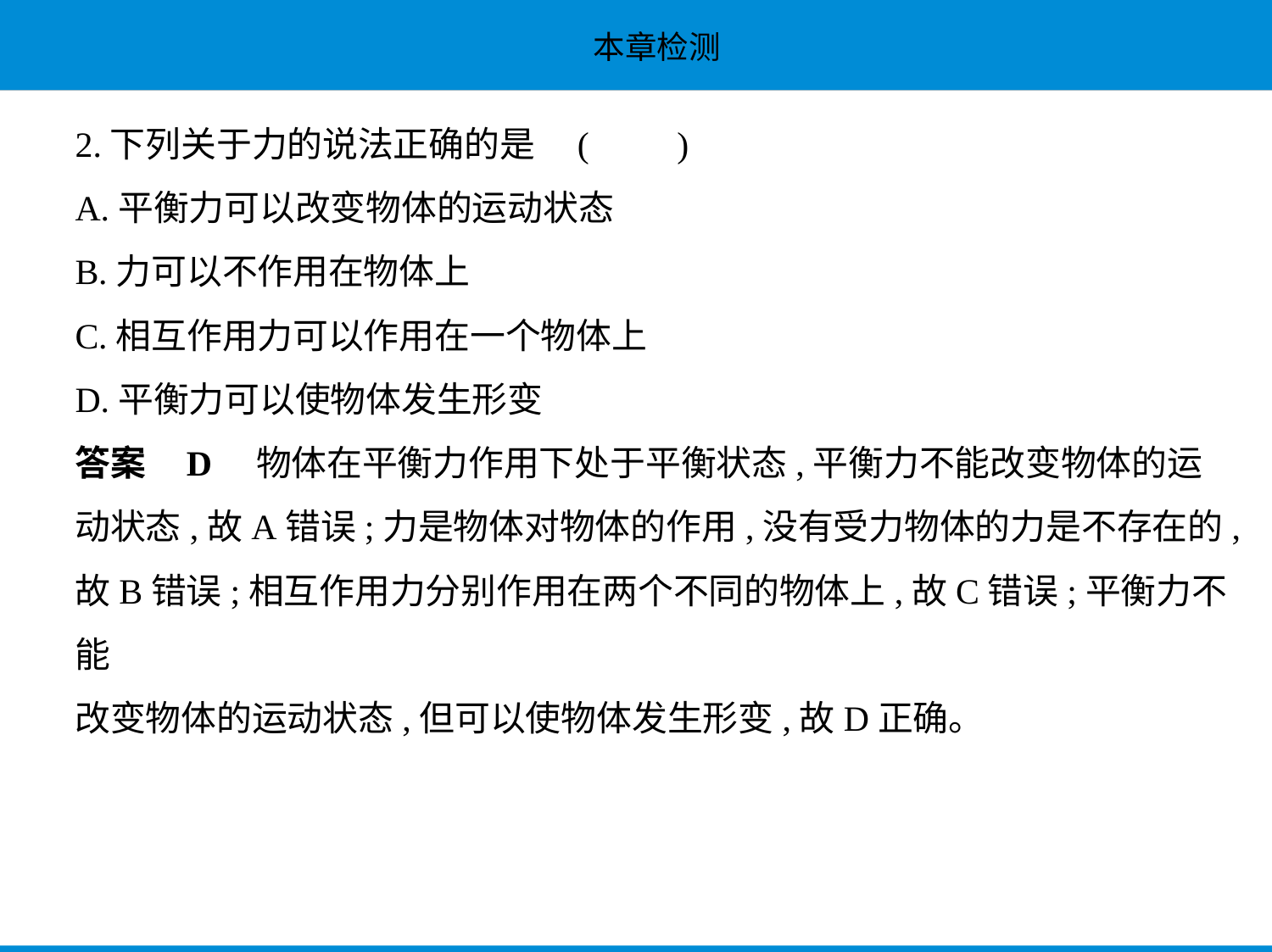

2.下列关于力的说法正确的是 (　　)
A.平衡力可以改变物体的运动状态
B.力可以不作用在物体上
C.相互作用力可以作用在一个物体上
D.平衡力可以使物体发生形变
答案    D　物体在平衡力作用下处于平衡状态,平衡力不能改变物体的运
动状态,故A错误;力是物体对物体的作用,没有受力物体的力是不存在的,
故B错误;相互作用力分别作用在两个不同的物体上,故C错误;平衡力不能
改变物体的运动状态,但可以使物体发生形变,故D正确。